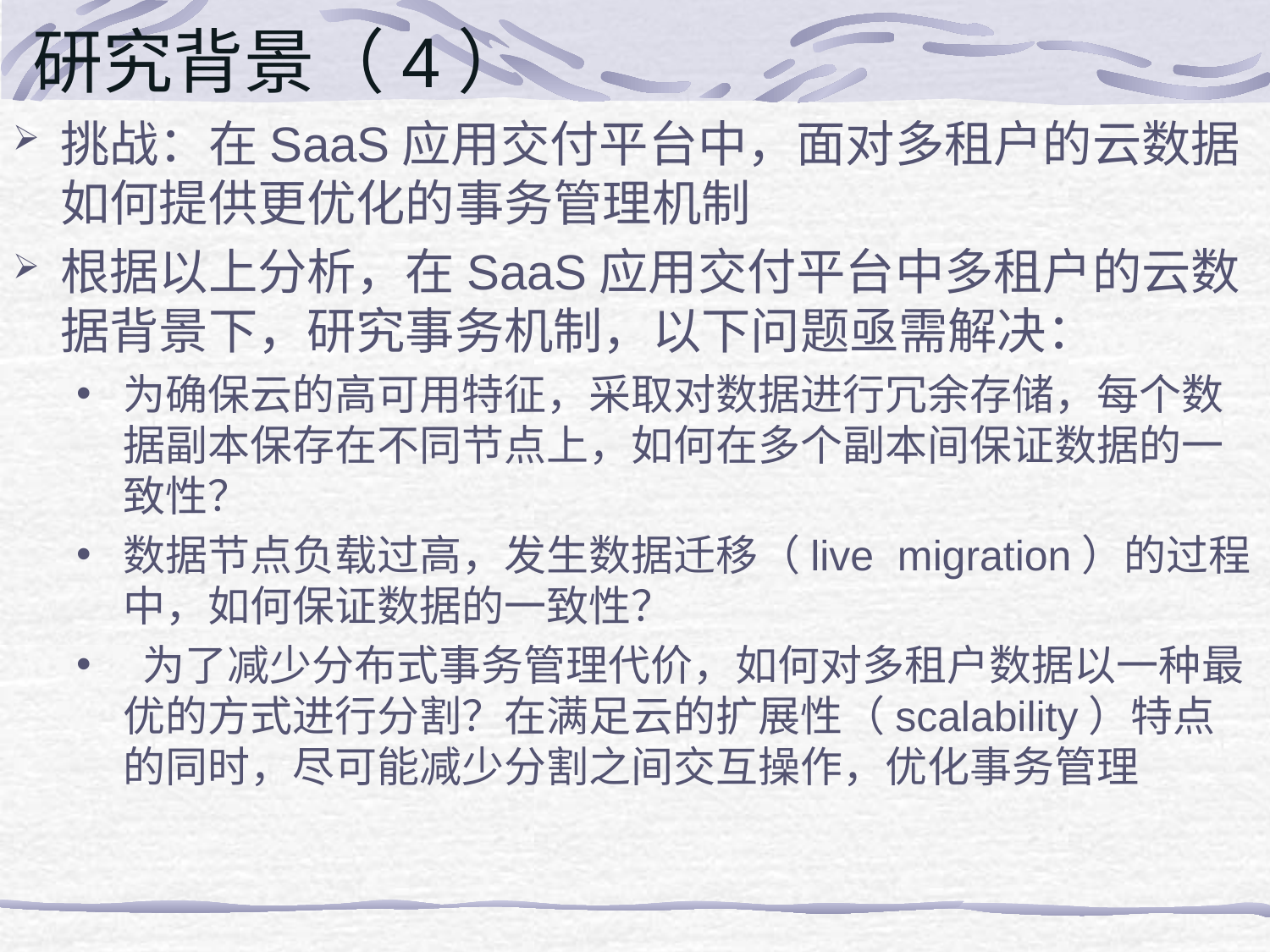

# 研究背景（4）
挑战：在SaaS应用交付平台中，面对多租户的云数据如何提供更优化的事务管理机制
根据以上分析，在SaaS应用交付平台中多租户的云数据背景下，研究事务机制，以下问题亟需解决：
为确保云的高可用特征，采取对数据进行冗余存储，每个数据副本保存在不同节点上，如何在多个副本间保证数据的一致性？
数据节点负载过高，发生数据迁移（live  migration）的过程中，如何保证数据的一致性？
 为了减少分布式事务管理代价，如何对多租户数据以一种最优的方式进行分割？在满足云的扩展性（scalability）特点的同时，尽可能减少分割之间交互操作，优化事务管理